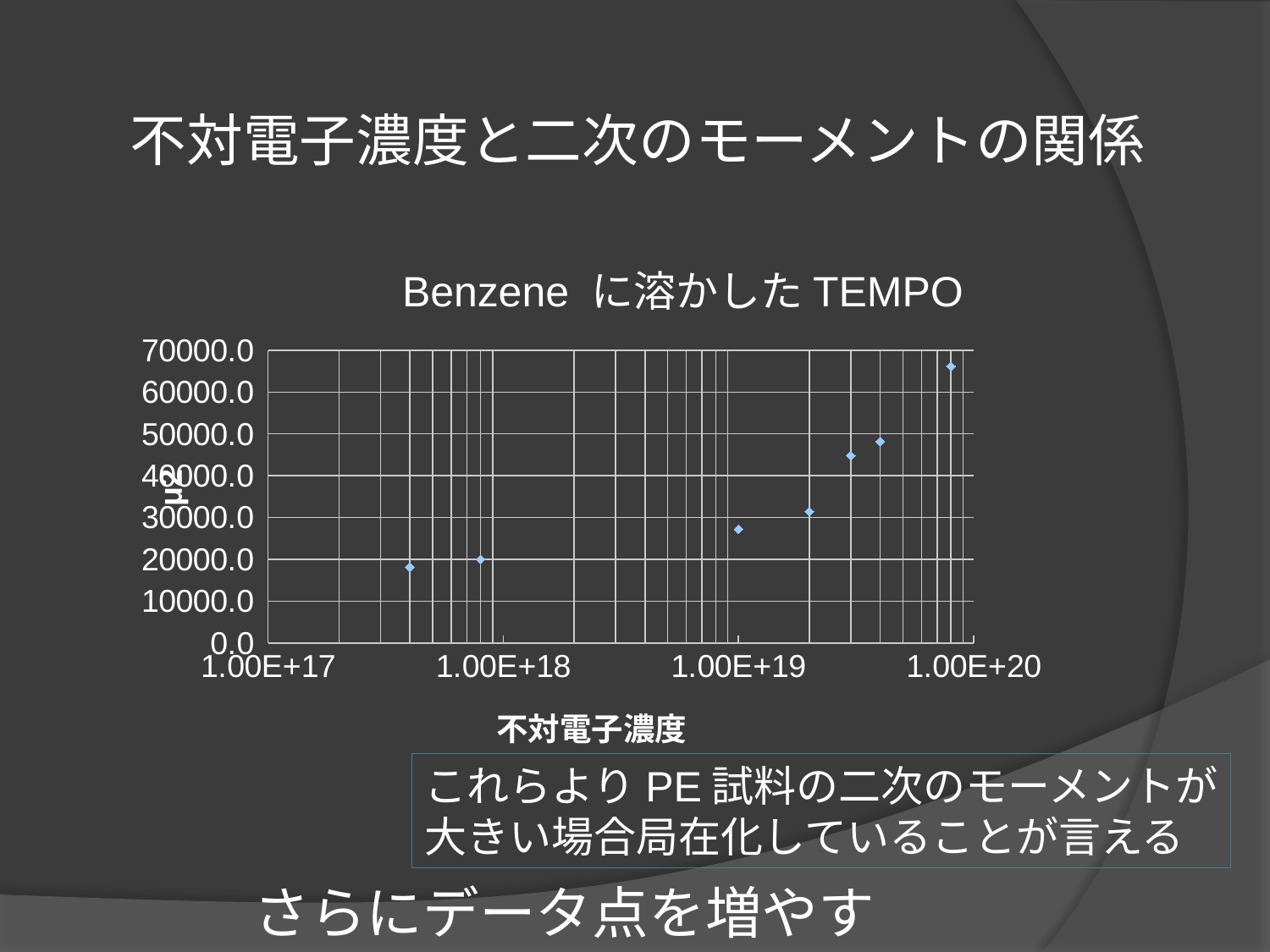

# 不対電子濃度と二次のモーメントの関係

### Chart

| Category |  |
|---|---|
Benzene に溶かしたTEMPO
これらよりPE試料の二次のモーメントが
大きい場合局在化していることが言える
さらにデータ点を増やす